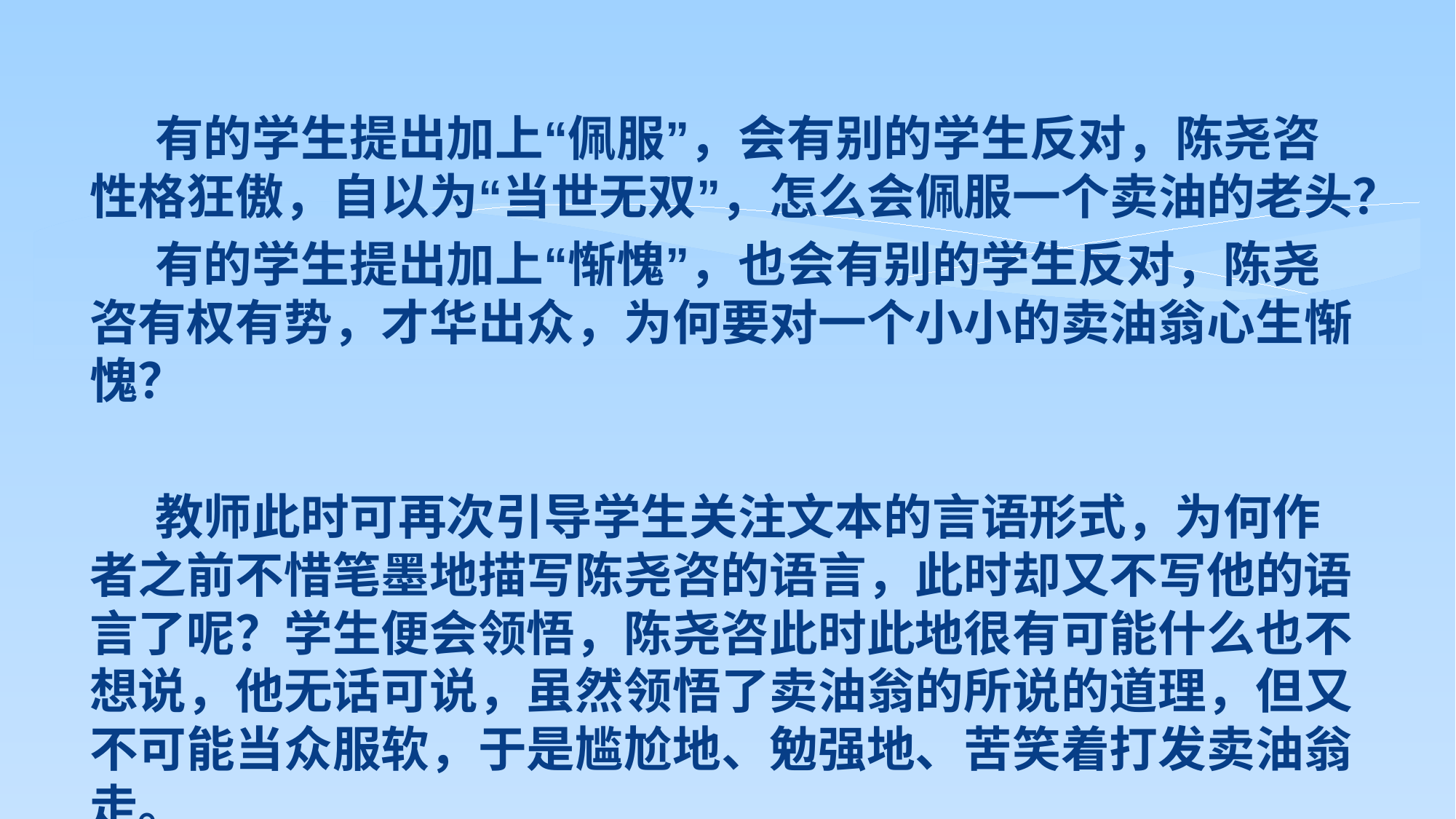

有的学生提出加上“佩服”，会有别的学生反对，陈尧咨性格狂傲，自以为“当世无双”，怎么会佩服一个卖油的老头？
    有的学生提出加上“惭愧”，也会有别的学生反对，陈尧咨有权有势，才华出众，为何要对一个小小的卖油翁心生惭愧？

    教师此时可再次引导学生关注文本的言语形式，为何作者之前不惜笔墨地描写陈尧咨的语言，此时却又不写他的语言了呢？学生便会领悟，陈尧咨此时此地很有可能什么也不想说，他无话可说，虽然领悟了卖油翁的所说的道理，但又不可能当众服软，于是尴尬地、勉强地、苦笑着打发卖油翁走。